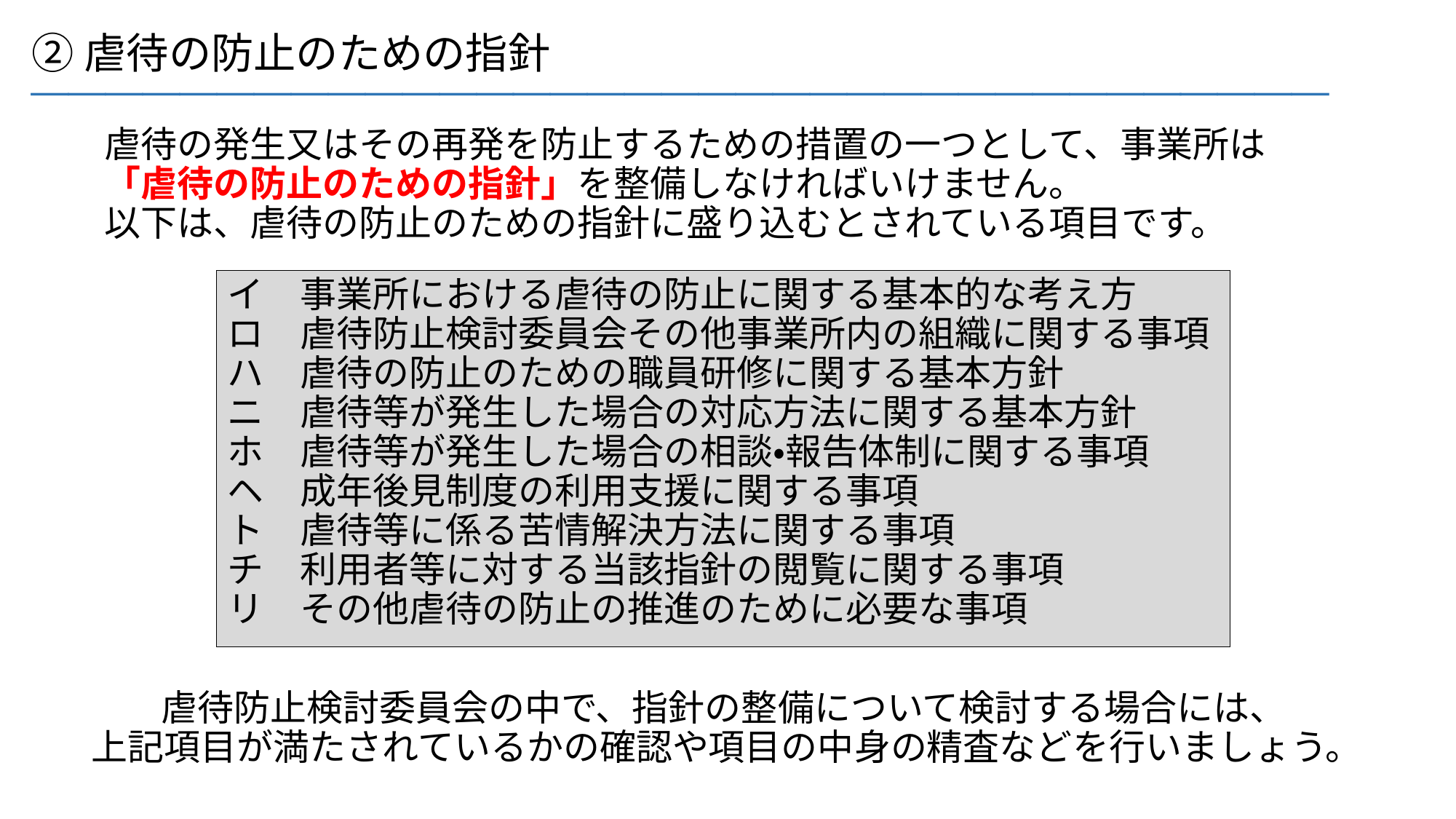

___________________________________
②虐待の防止のための指針
虐待の発生又はその再発を防止するための措置の一つとして、事業所は「虐待の防止のための指針」を整備しなければいけません。
以下は、虐待の防止のための指針に盛り込むとされている項目です。
イ　事業所における虐待の防止に関する基本的な考え方
ロ　虐待防止検討委員会その他事業所内の組織に関する事項
ハ　虐待の防止のための職員研修に関する基本方針
ニ　虐待等が発生した場合の対応方法に関する基本方針
ホ　虐待等が発生した場合の相談・報告体制に関する事項
ヘ　成年後見制度の利用支援に関する事項
ト　虐待等に係る苦情解決方法に関する事項
チ　利用者等に対する当該指針の閲覧に関する事項
リ　その他虐待の防止の推進のために必要な事項
虐待防止検討委員会の中で、指針の整備について検討する場合には、
上記項目が満たされているかの確認や項目の中身の精査などを行いましょう。